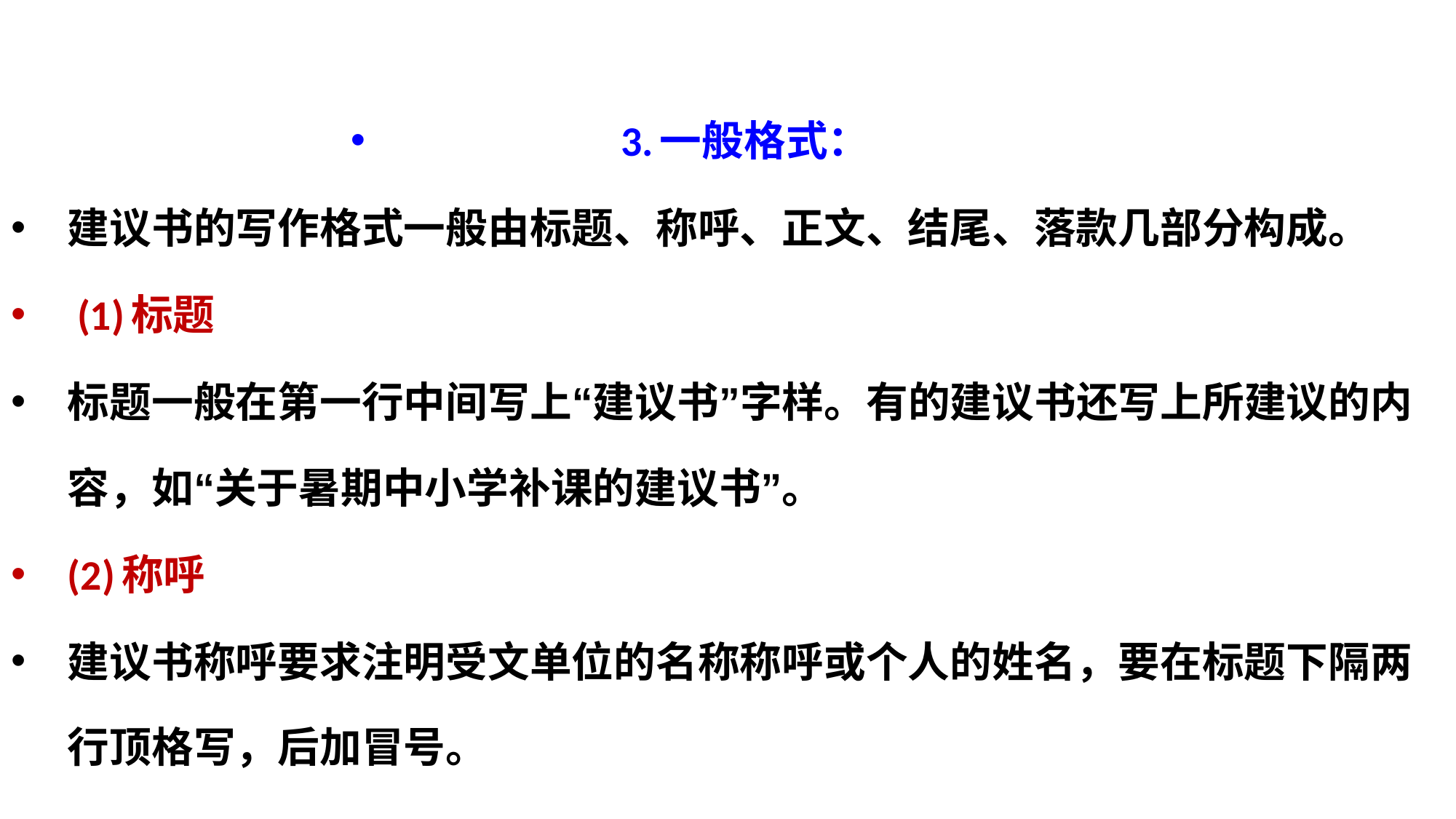

3.一般格式：
建议书的写作格式一般由标题、称呼、正文、结尾、落款几部分构成。
 (1)标题
标题一般在第一行中间写上“建议书”字样。有的建议书还写上所建议的内容，如“关于暑期中小学补课的建议书”。
(2)称呼
建议书称呼要求注明受文单位的名称称呼或个人的姓名，要在标题下隔两行顶格写，后加冒号。